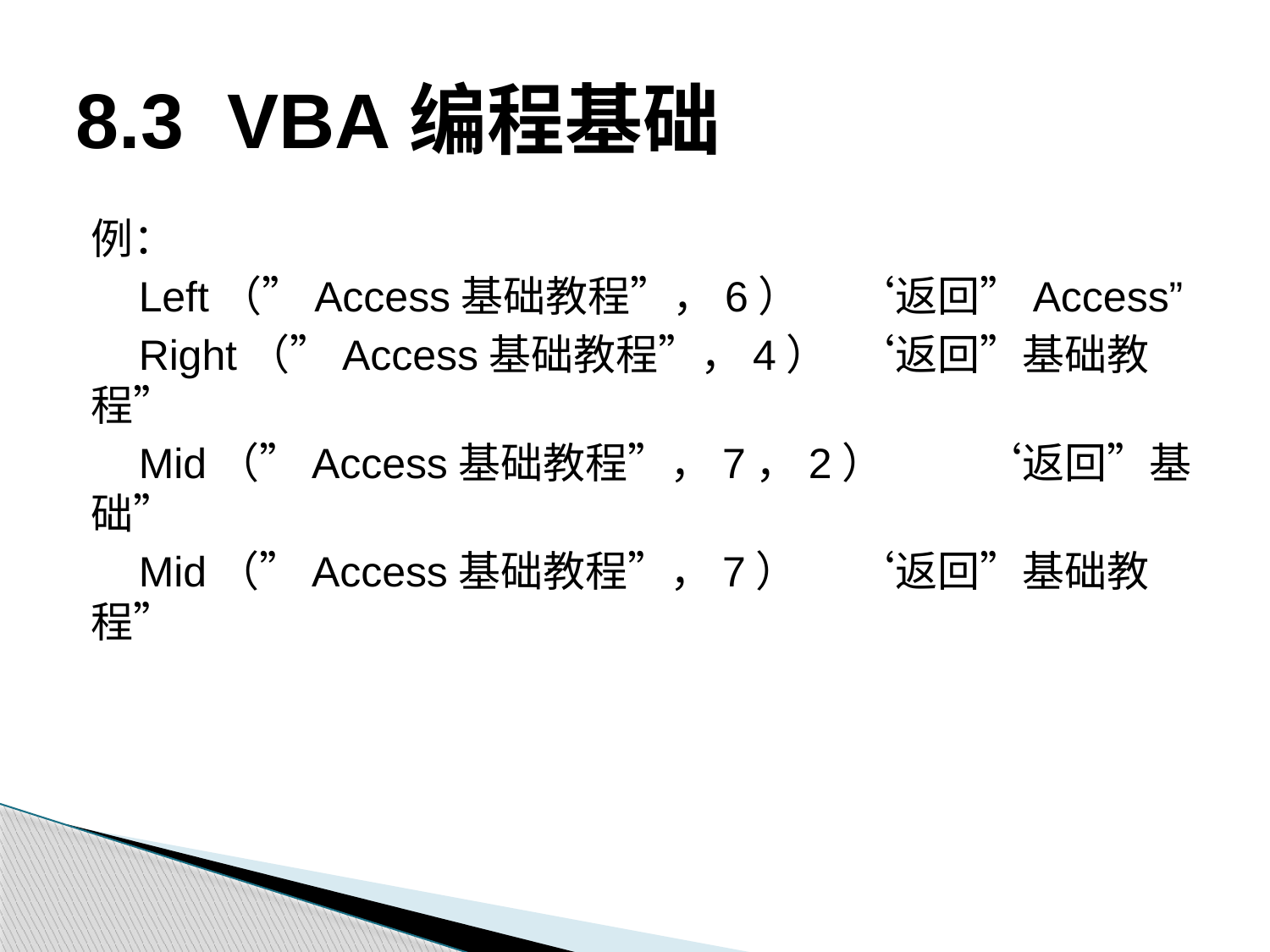

# 8.3  VBA编程基础
例：
    Left（”Access基础教程”，6）	‘返回”Access”
    Right（”Access基础教程”，4）	‘返回”基础教程”
    Mid（”Access基础教程”，7，2）	‘返回”基础”
    Mid（”Access基础教程”，7）	‘返回”基础教程”